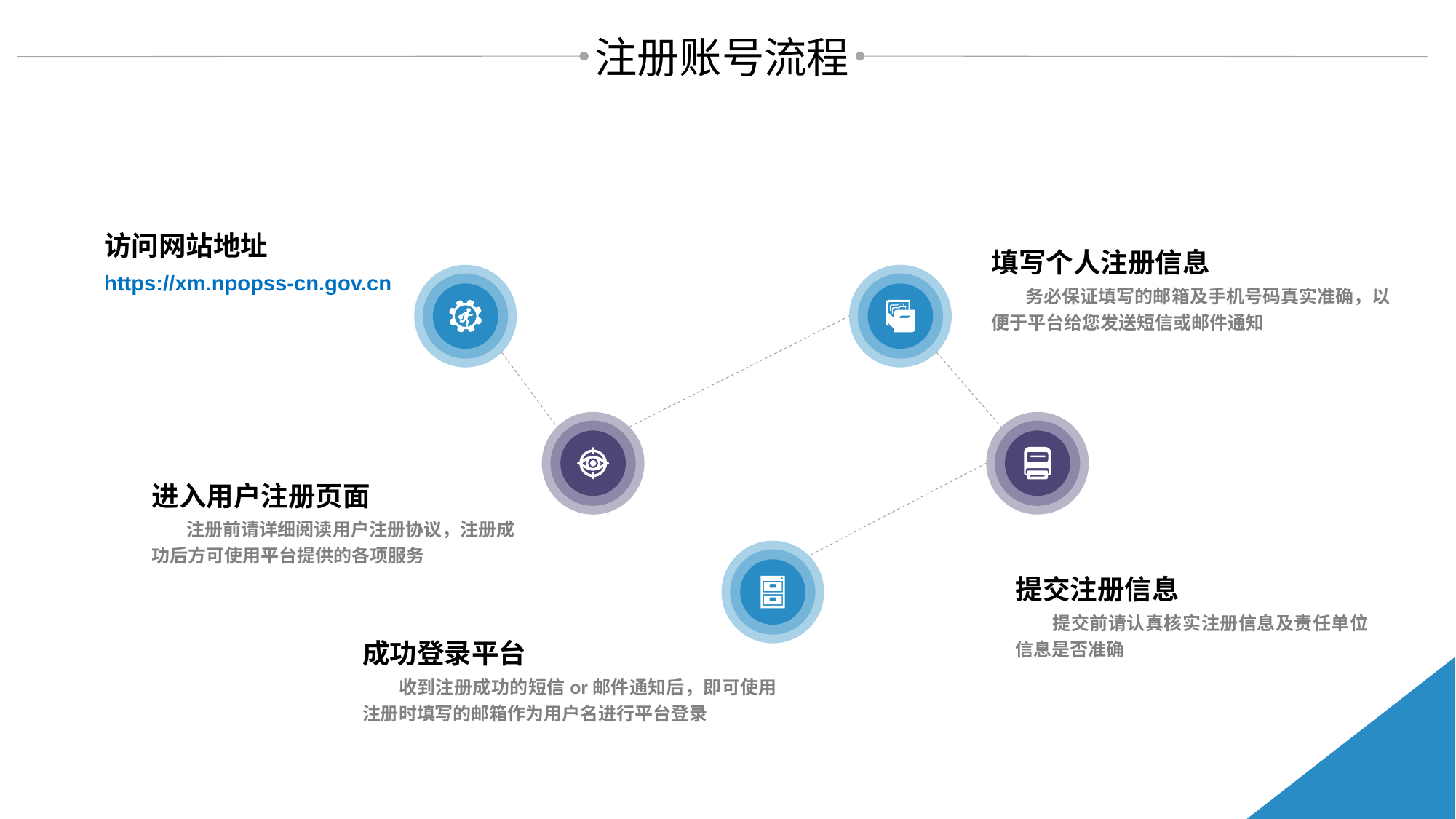

注册账号流程
访问网站地址
https://xm.npopss-cn.gov.cn
填写个人注册信息
       务必保证填写的邮箱及手机号码真实准确，以便于平台给您发送短信或邮件通知

进入用户注册页面
       注册前请详细阅读用户注册协议，注册成功后方可使用平台提供的各项服务
提交注册信息
       提交前请认真核实注册信息及责任单位信息是否准确
成功登录平台
       收到注册成功的短信or邮件通知后，即可使用注册时填写的邮箱作为用户名进行平台登录